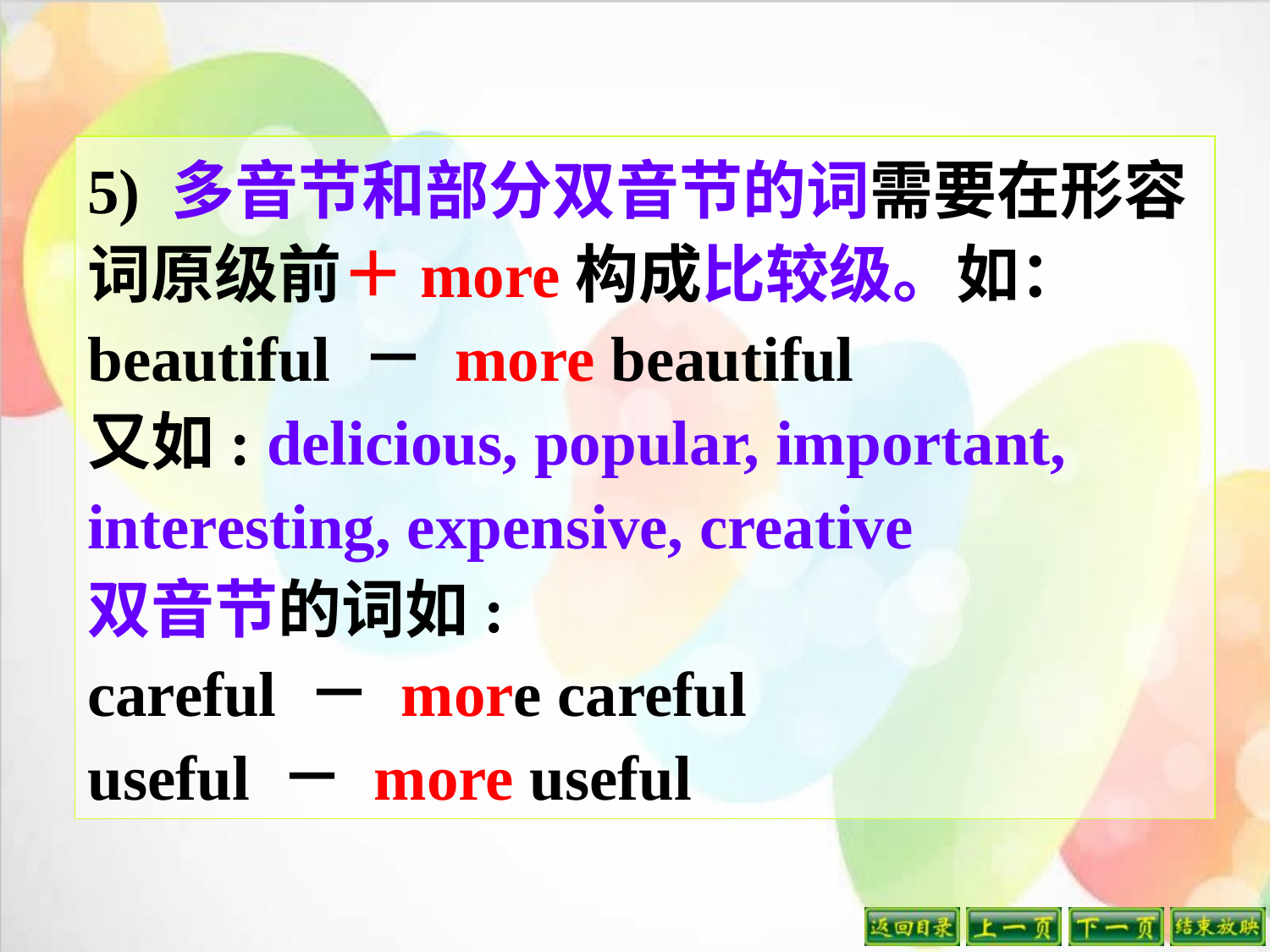

5) 多音节和部分双音节的词需要在形容词原级前＋more构成比较级。如：
beautiful － more beautiful
又如: delicious, popular, important, interesting, expensive, creative
双音节的词如:
careful － more careful
useful － more useful